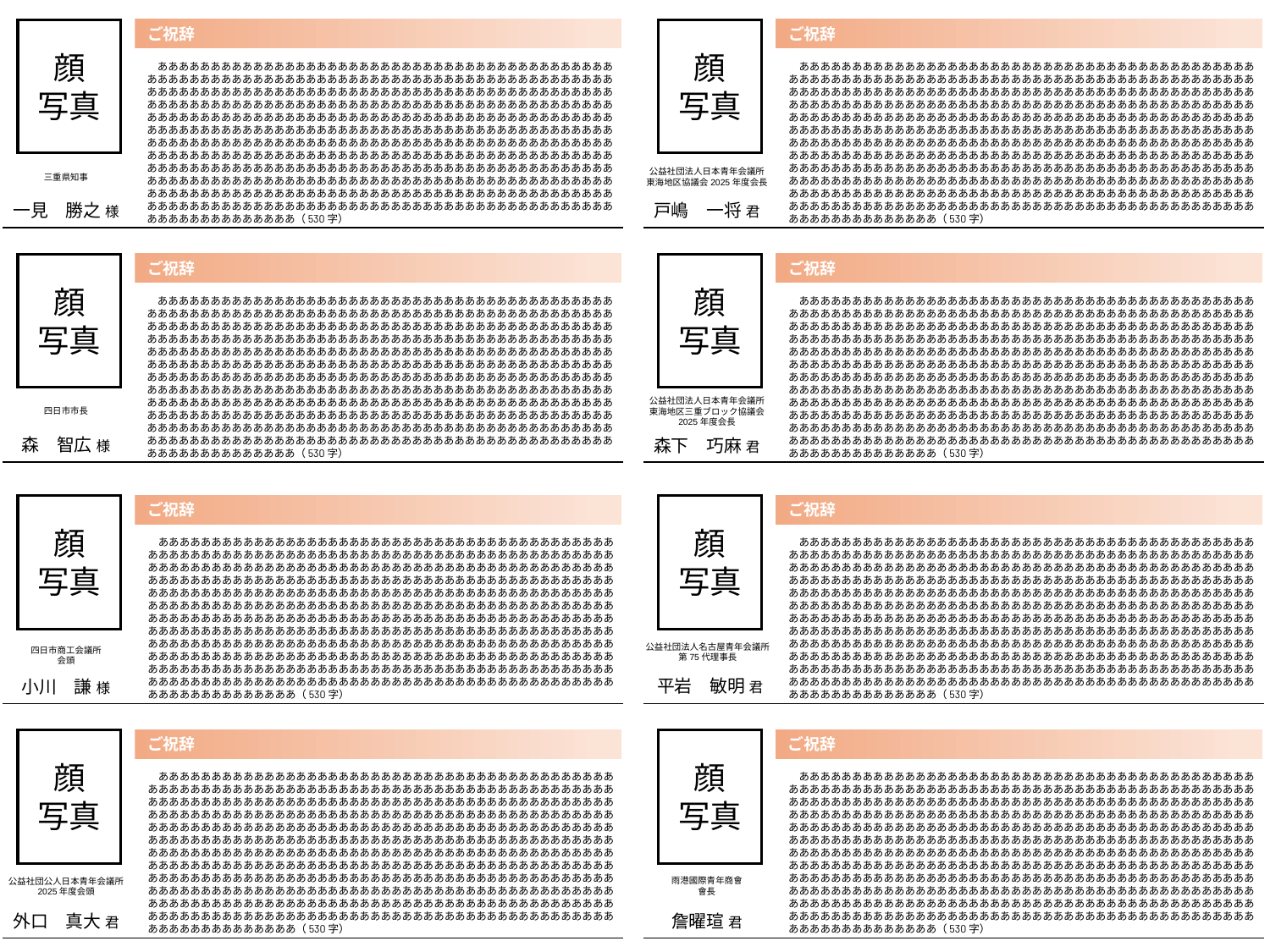

ご祝辞
ご祝辞
顔
写真
顔
写真
　あああああああああああああああああああああああああああああああああああああああああああああああああああああああああああああああああああああああああああああああああああああああああああああああああああああああああああああああああああああああああああああああああああああああああああああああああああああああああああああああああああああああああああああああああああああああああああああああああああああああああああああああああああああああああああああああああああああああああああああああああああああああああああああああああああああああああああああああああああああああああああああああああああああああああああああああああああああああああああああああああああああああああああああああああああああああああああああああああああああああああああああああああああああああああああああああああああああああああああああああああああああああああああああああああああああああああああああああああああああああああああああああああああああああああああああああああああああああああああああああああああああああああああああああああああああああああああああああああああああああああああああああああああああああああああああ（530字）
　あああああああああああああああああああああああああああああああああああああああああああああああああああああああああああああああああああああああああああああああああああああああああああああああああああああああああああああああああああああああああああああああああああああああああああああああああああああああああああああああああああああああああああああああああああああああああああああああああああああああああああああああああああああああああああああああああああああああああああああああああああああああああああああああああああああああああああああああああああああああああああああああああああああああああああああああああああああああああああああああああああああああああああああああああああああああああああああああああああああああああああああああああああああああああああああああああああああああああああああああああああああああああああああああああああああああああああああああああああああああああああああああああああああああああああああああああああああああああああああああああああああああああああああああああああああああああああああああああああああああああああああああああああああああああああああ（530字）
公益社団法人日本青年会議所
東海地区協議会2025年度会長
三重県知事
一見　勝之 様
戸嶋　一将 君
ご祝辞
ご祝辞
顔
写真
顔
写真
　あああああああああああああああああああああああああああああああああああああああああああああああああああああああああああああああああああああああああああああああああああああああああああああああああああああああああああああああああああああああああああああああああああああああああああああああああああああああああああああああああああああああああああああああああああああああああああああああああああああああああああああああああああああああああああああああああああああああああああああああああああああああああああああああああああああああああああああああああああああああああああああああああああああああああああああああああああああああああああああああああああああああああああああああああああああああああああああああああああああああああああああああああああああああああああああああああああああああああああああああああああああああああああああああああああああああああああああああああああああああああああああああああああああああああああああああああああああああああああああああああああああああああああああああああああああああああああああああああああああああああああああああああああああああああああああ（530字）
　あああああああああああああああああああああああああああああああああああああああああああああああああああああああああああああああああああああああああああああああああああああああああああああああああああああああああああああああああああああああああああああああああああああああああああああああああああああああああああああああああああああああああああああああああああああああああああああああああああああああああああああああああああああああああああああああああああああああああああああああああああああああああああああああああああああああああああああああああああああああああああああああああああああああああああああああああああああああああああああああああああああああああああああああああああああああああああああああああああああああああああああああああああああああああああああああああああああああああああああああああああああああああああああああああああああああああああああああああああああああああああああああああああああああああああああああああああああああああああああああああああああああああああああああああああああああああああああああああああああああああああああああああああああああああああああ（530字）
公益社団法人日本青年会議所
東海地区三重ブロック協議会
2025年度会長
四日市市長
森　智広 様
森下　巧麻 君
ご祝辞
ご祝辞
顔
写真
顔
写真
　あああああああああああああああああああああああああああああああああああああああああああああああああああああああああああああああああああああああああああああああああああああああああああああああああああああああああああああああああああああああああああああああああああああああああああああああああああああああああああああああああああああああああああああああああああああああああああああああああああああああああああああああああああああああああああああああああああああああああああああああああああああああああああああああああああああああああああああああああああああああああああああああああああああああああああああああああああああああああああああああああああああああああああああああああああああああああああああああああああああああああああああああああああああああああああああああああああああああああああああああああああああああああああああああああああああああああああああああああああああああああああああああああああああああああああああああああああああああああああああああああああああああああああああああああああああああああああああああああああああああああああああああああああああああああああああ（530字）
　あああああああああああああああああああああああああああああああああああああああああああああああああああああああああああああああああああああああああああああああああああああああああああああああああああああああああああああああああああああああああああああああああああああああああああああああああああああああああああああああああああああああああああああああああああああああああああああああああああああああああああああああああああああああああああああああああああああああああああああああああああああああああああああああああああああああああああああああああああああああああああああああああああああああああああああああああああああああああああああああああああああああああああああああああああああああああああああああああああああああああああああああああああああああああああああああああああああああああああああああああああああああああああああああああああああああああああああああああああああああああああああああああああああああああああああああああああああああああああああああああああああああああああああああああああああああああああああああああああああああああああああああああああああああああああああ（530字）
公益社団法人名古屋青年会議所
第75代理事長
四日市商工会議所
会頭
平岩　敏明 君
小川　謙 様
ご祝辞
ご祝辞
顔
写真
顔
写真
　あああああああああああああああああああああああああああああああああああああああああああああああああああああああああああああああああああああああああああああああああああああああああああああああああああああああああああああああああああああああああああああああああああああああああああああああああああああああああああああああああああああああああああああああああああああああああああああああああああああああああああああああああああああああああああああああああああああああああああああああああああああああああああああああああああああああああああああああああああああああああああああああああああああああああああああああああああああああああああああああああああああああああああああああああああああああああああああああああああああああああああああああああああああああああああああああああああああああああああああああああああああああああああああああああああああああああああああああああああああああああああああああああああああああああああああああああああああああああああああああああああああああああああああああああああああああああああああああああああああああああああああああああああああああああああああ（530字）
　あああああああああああああああああああああああああああああああああああああああああああああああああああああああああああああああああああああああああああああああああああああああああああああああああああああああああああああああああああああああああああああああああああああああああああああああああああああああああああああああああああああああああああああああああああああああああああああああああああああああああああああああああああああああああああああああああああああああああああああああああああああああああああああああああああああああああああああああああああああああああああああああああああああああああああああああああああああああああああああああああああああああああああああああああああああああああああああああああああああああああああああああああああああああああああああああああああああああああああああああああああああああああああああああああああああああああああああああああああああああああああああああああああああああああああああああああああああああああああああああああああああああああああああああああああああああああああああああああああああああああああああああああああああああああああああ（530字）
雨港國際青年商會
會長
公益社団公人日本青年会議所
2025年度会頭
外口　真大 君
詹曜瑄 君